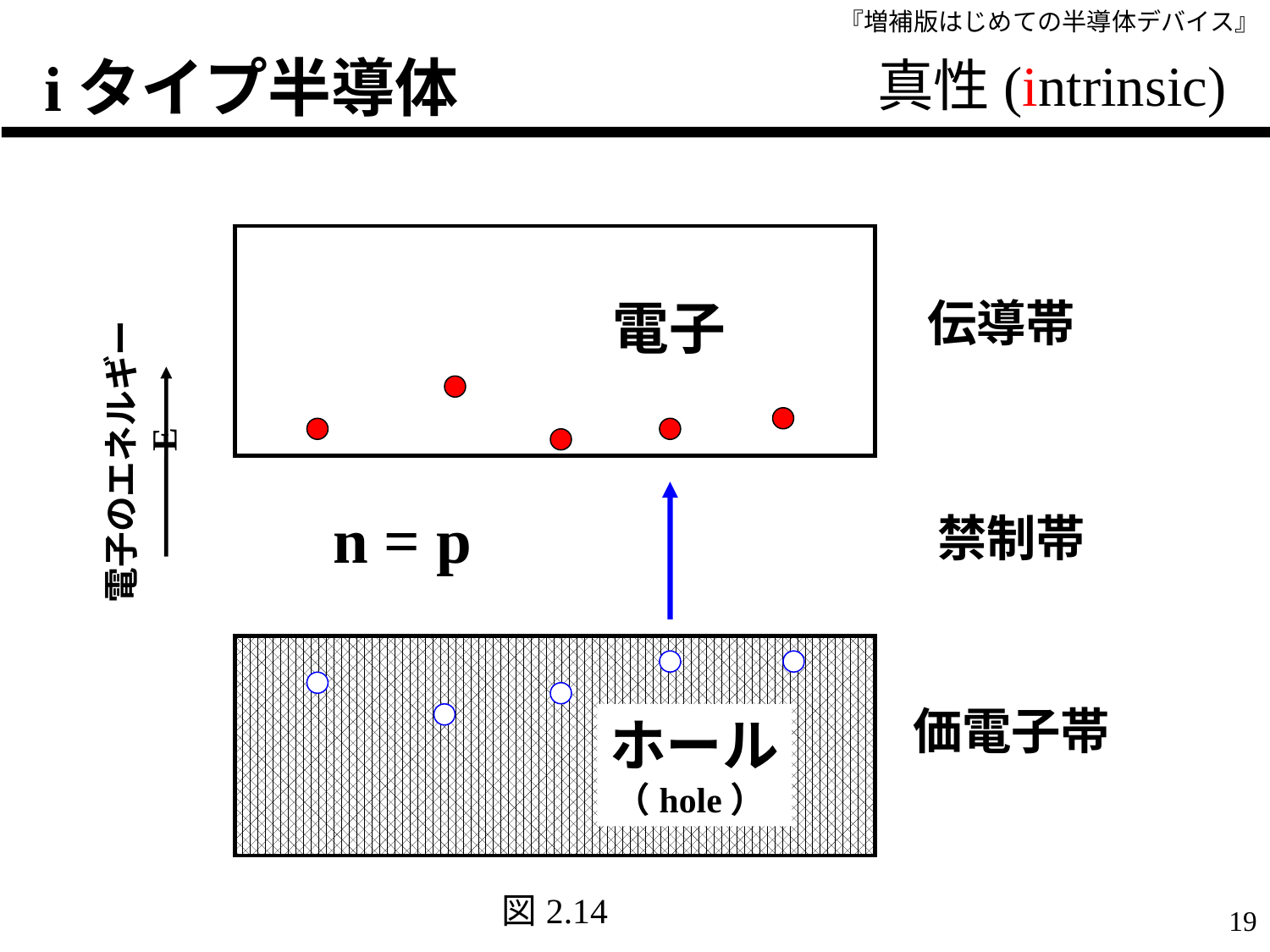

# iタイプ半導体
真性(intrinsic)

電子
伝導帯

電子のエネルギー　E

n = p
禁制帯

価電子帯
ホール
（hole）

図2.14
19